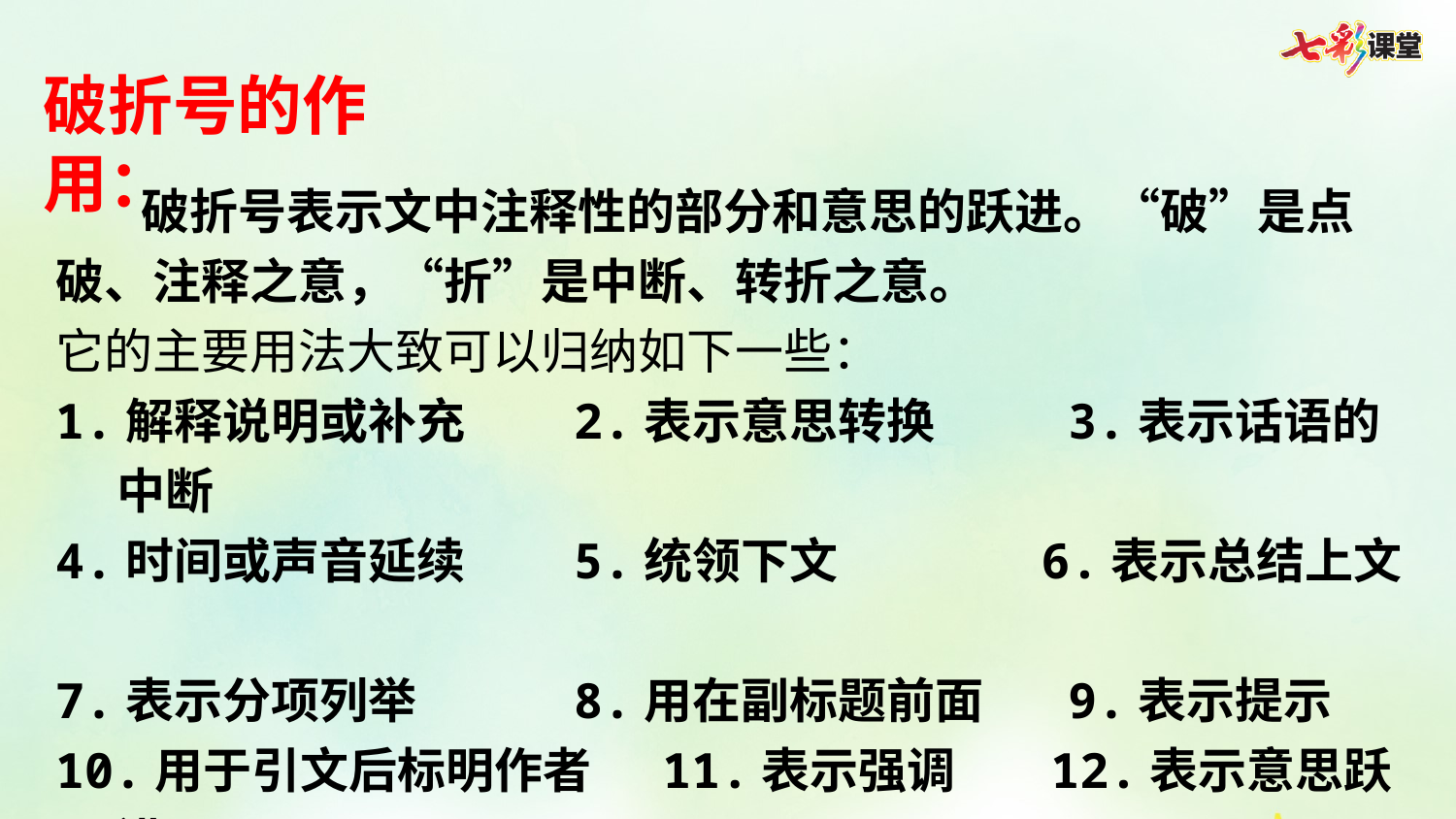

破折号的作用：
破折号表示文中注释性的部分和意思的跃进。“破”是点破、注释之意，“折”是中断、转折之意。
它的主要用法大致可以归纳如下一些：
1.解释说明或补充    2.表示意思转换     3.表示话语的中断
4.时间或声音延续    5.统领下文         6.表示总结上文
7.表示分项列举      8.用在副标题前面   9.表示提示
10.用于引文后标明作者   11.表示强调    12.表示意思跃进